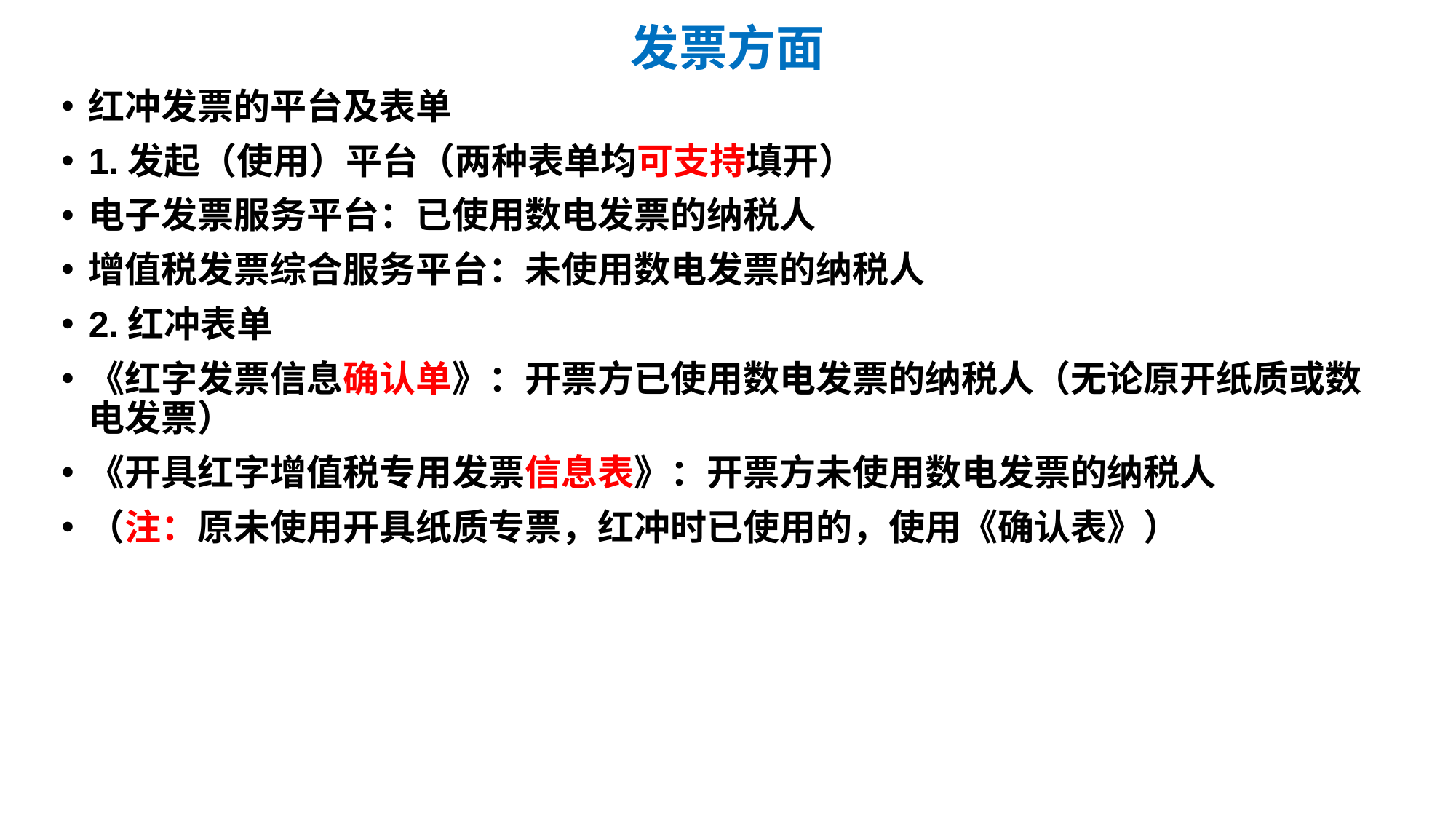

# 发票方面
红冲发票的平台及表单
1.发起（使用）平台（两种表单均可支持填开）
电子发票服务平台：已使用数电发票的纳税人
增值税发票综合服务平台：未使用数电发票的纳税人
2.红冲表单
《红字发票信息确认单》：开票方已使用数电发票的纳税人（无论原开纸质或数电发票）
《开具红字增值税专用发票信息表》：开票方未使用数电发票的纳税人
（注：原未使用开具纸质专票，红冲时已使用的，使用《确认表》）